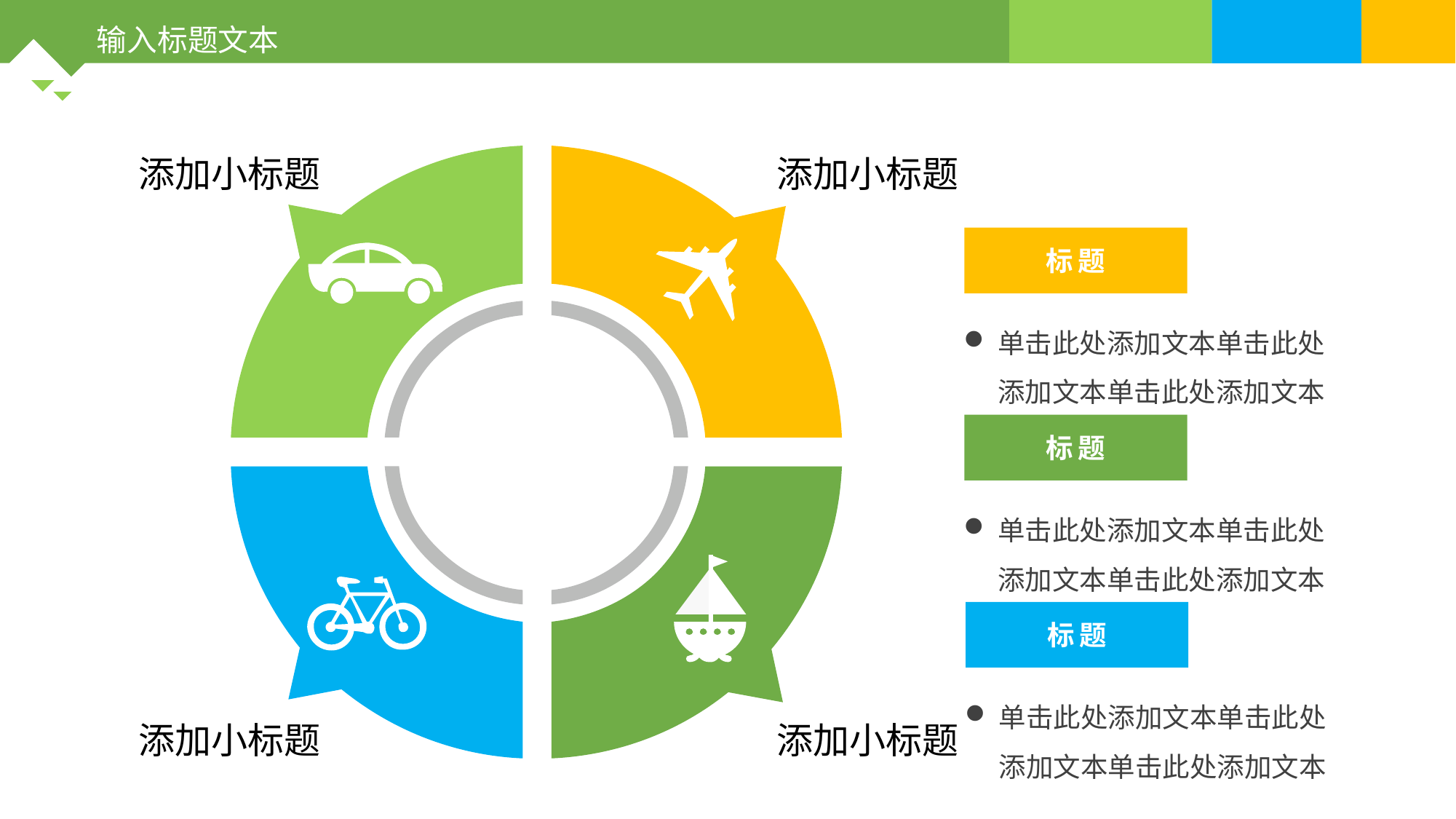

输入标题文本
添加小标题

添加小标题

标题
单击此处添加文本单击此处添加文本单击此处添加文本

标题
单击此处添加文本单击此处添加文本单击此处添加文本

标题
单击此处添加文本单击此处添加文本单击此处添加文本
添加小标题
添加小标题